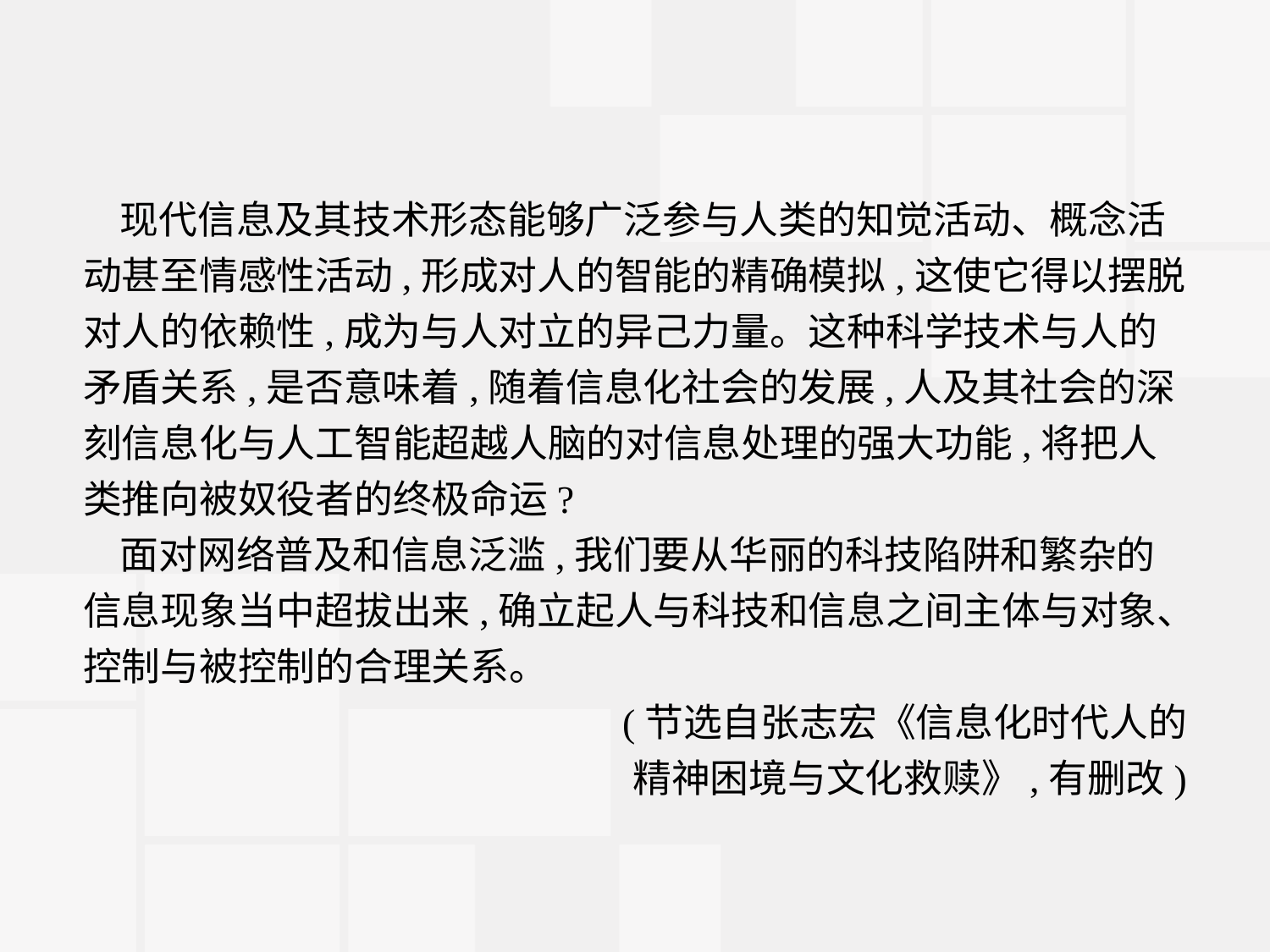

现代信息及其技术形态能够广泛参与人类的知觉活动、概念活动甚至情感性活动,形成对人的智能的精确模拟,这使它得以摆脱对人的依赖性,成为与人对立的异己力量。这种科学技术与人的矛盾关系,是否意味着,随着信息化社会的发展,人及其社会的深刻信息化与人工智能超越人脑的对信息处理的强大功能,将把人类推向被奴役者的终极命运?
面对网络普及和信息泛滥,我们要从华丽的科技陷阱和繁杂的信息现象当中超拔出来,确立起人与科技和信息之间主体与对象、控制与被控制的合理关系。
(节选自张志宏《信息化时代人的
精神困境与文化救赎》,有删改)